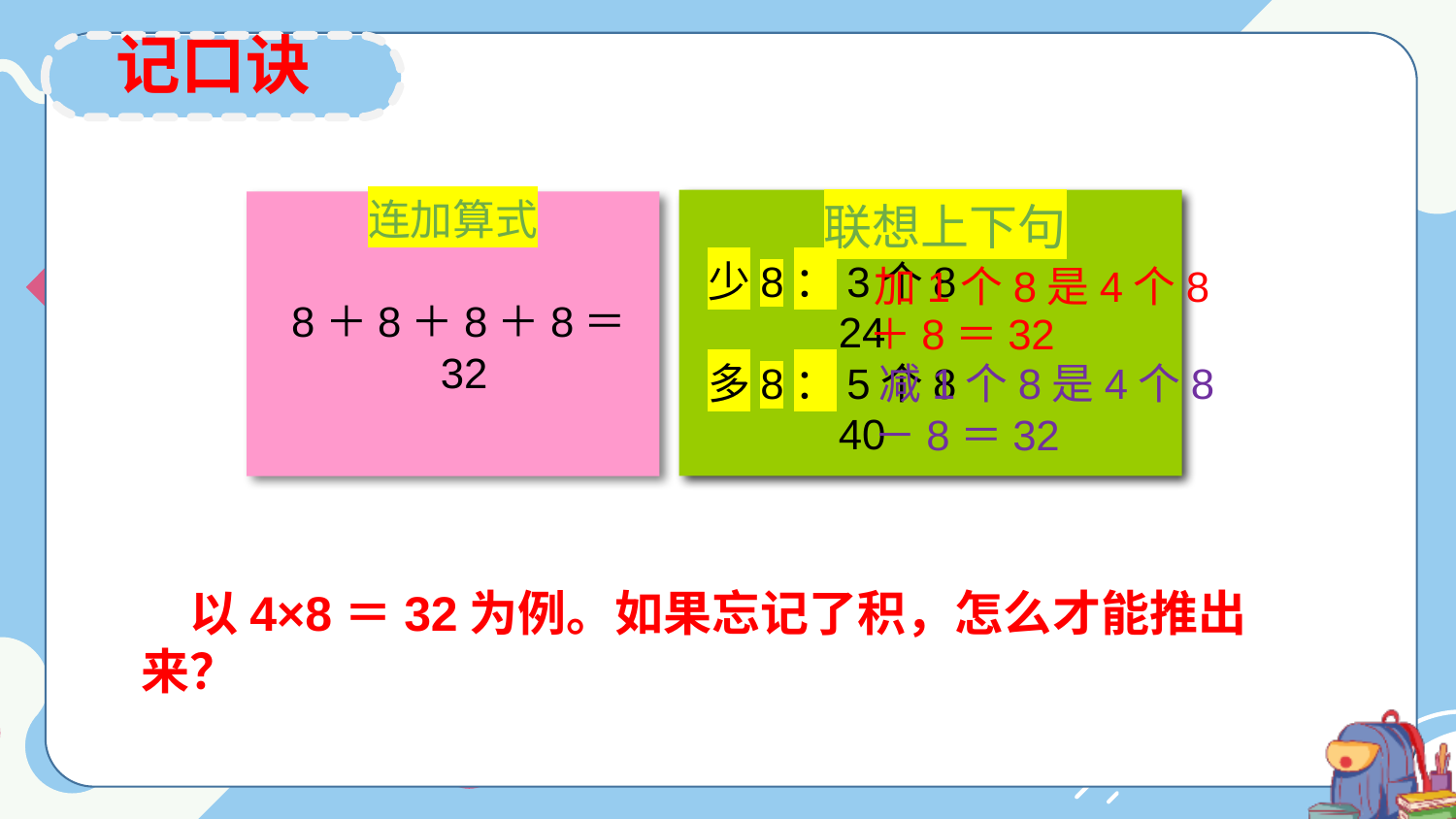

记口诀

连加算式

8＋8＋8＋8＝32
联想上下句
少8：3个8
           24
多8：5个8
           40

加1个8是4个8
＋8＝32
减1个8是4个8
－8＝32
以4×8＝32为例。如果忘记了积，怎么才能推出来？